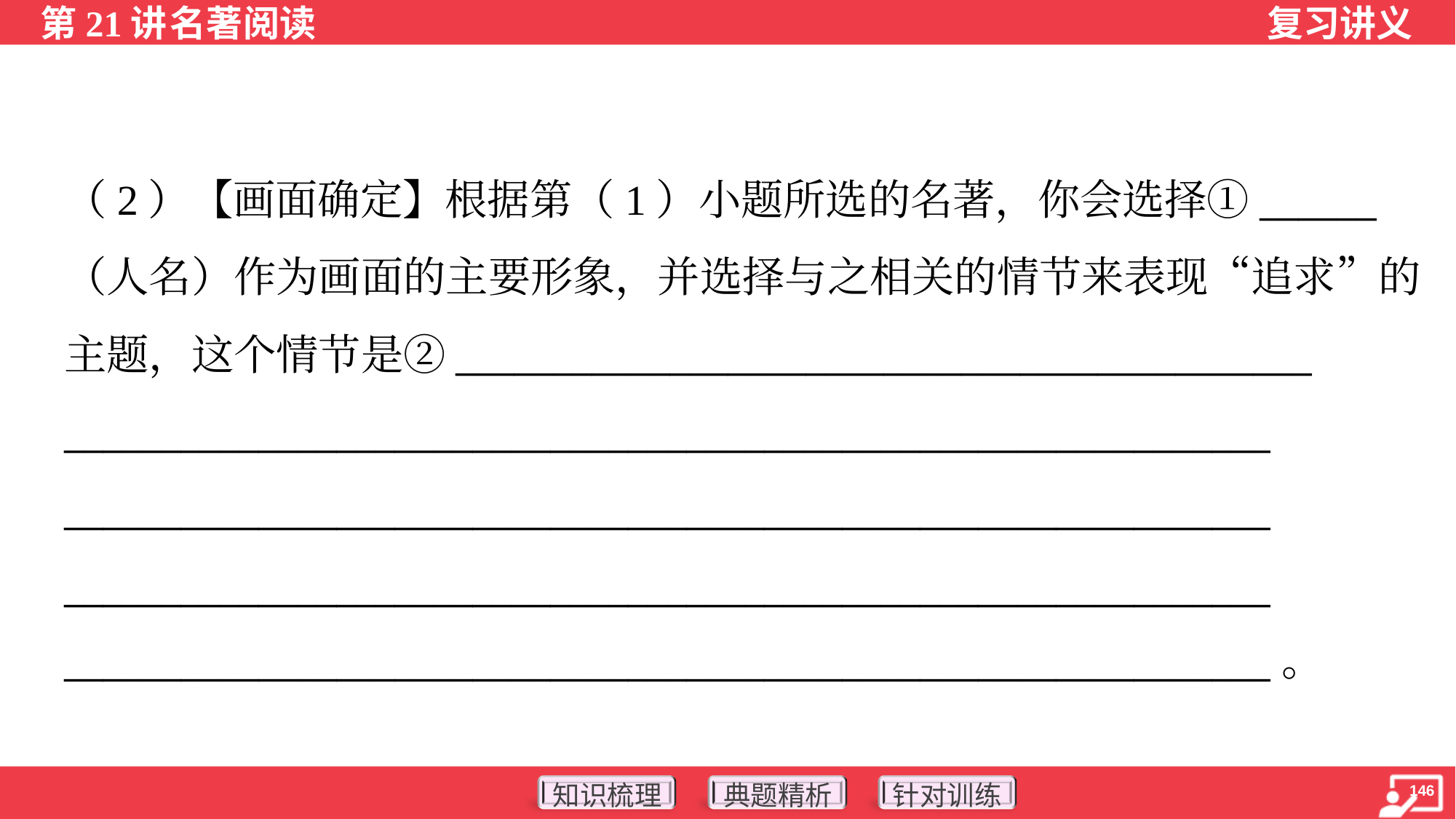

（2）【画面确定】根据第（1）小题所选的名著，你会选择①______
（人名）作为画面的主要形象，并选择与之相关的情节来表现“追求”的
主题，这个情节是②____________________________________________
______________________________________________________________
______________________________________________________________
______________________________________________________________
______________________________________________________________。